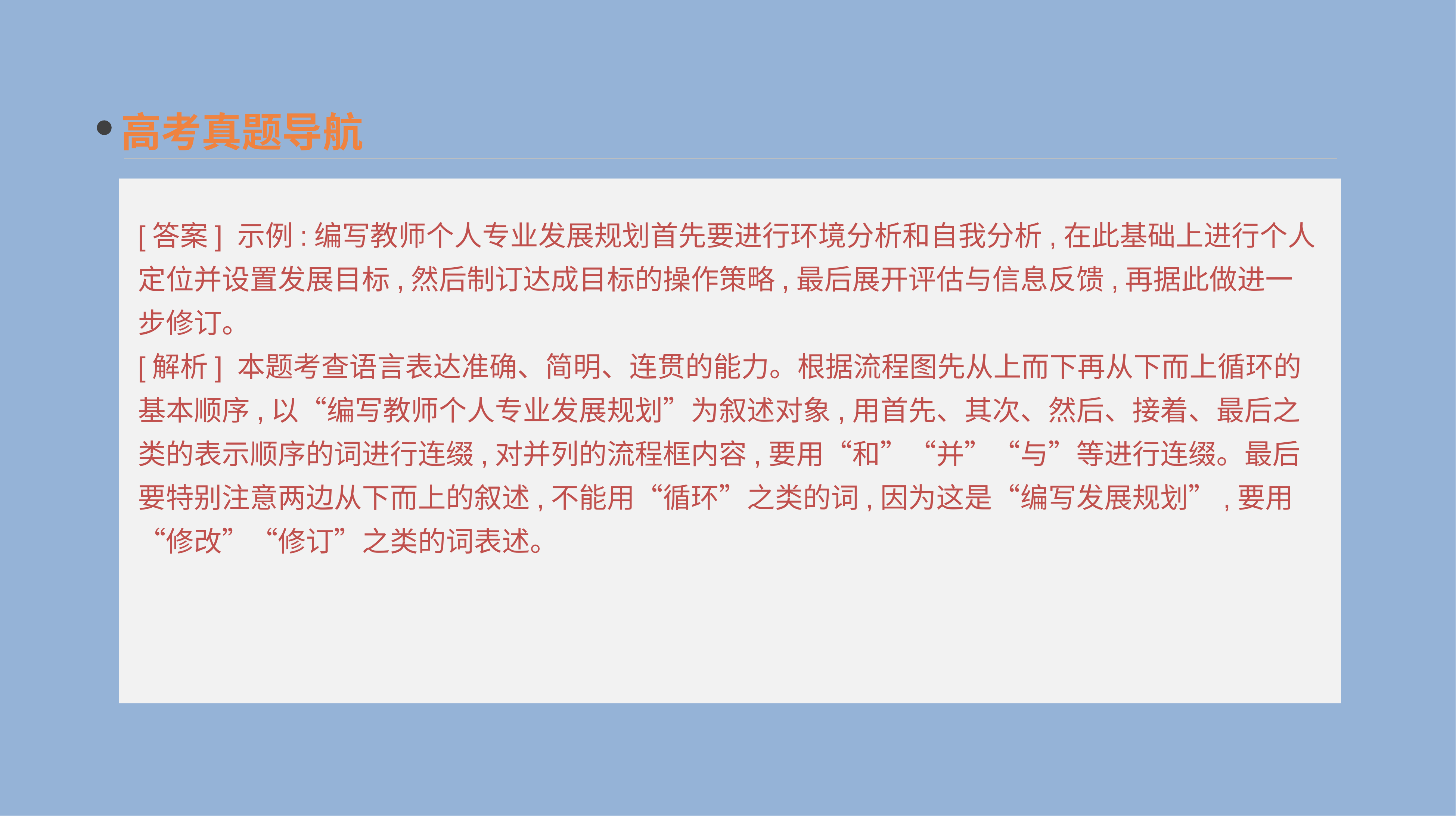

高考真题导航

[答案] 示例:编写教师个人专业发展规划首先要进行环境分析和自我分析,在此基础上进行个人定位并设置发展目标,然后制订达成目标的操作策略,最后展开评估与信息反馈,再据此做进一步修订。
[解析] 本题考查语言表达准确、简明、连贯的能力。根据流程图先从上而下再从下而上循环的基本顺序,以“编写教师个人专业发展规划”为叙述对象,用首先、其次、然后、接着、最后之类的表示顺序的词进行连缀,对并列的流程框内容,要用“和”“并”“与”等进行连缀。最后要特别注意两边从下而上的叙述,不能用“循环”之类的词,因为这是“编写发展规划”,要用“修改”“修订”之类的词表述。